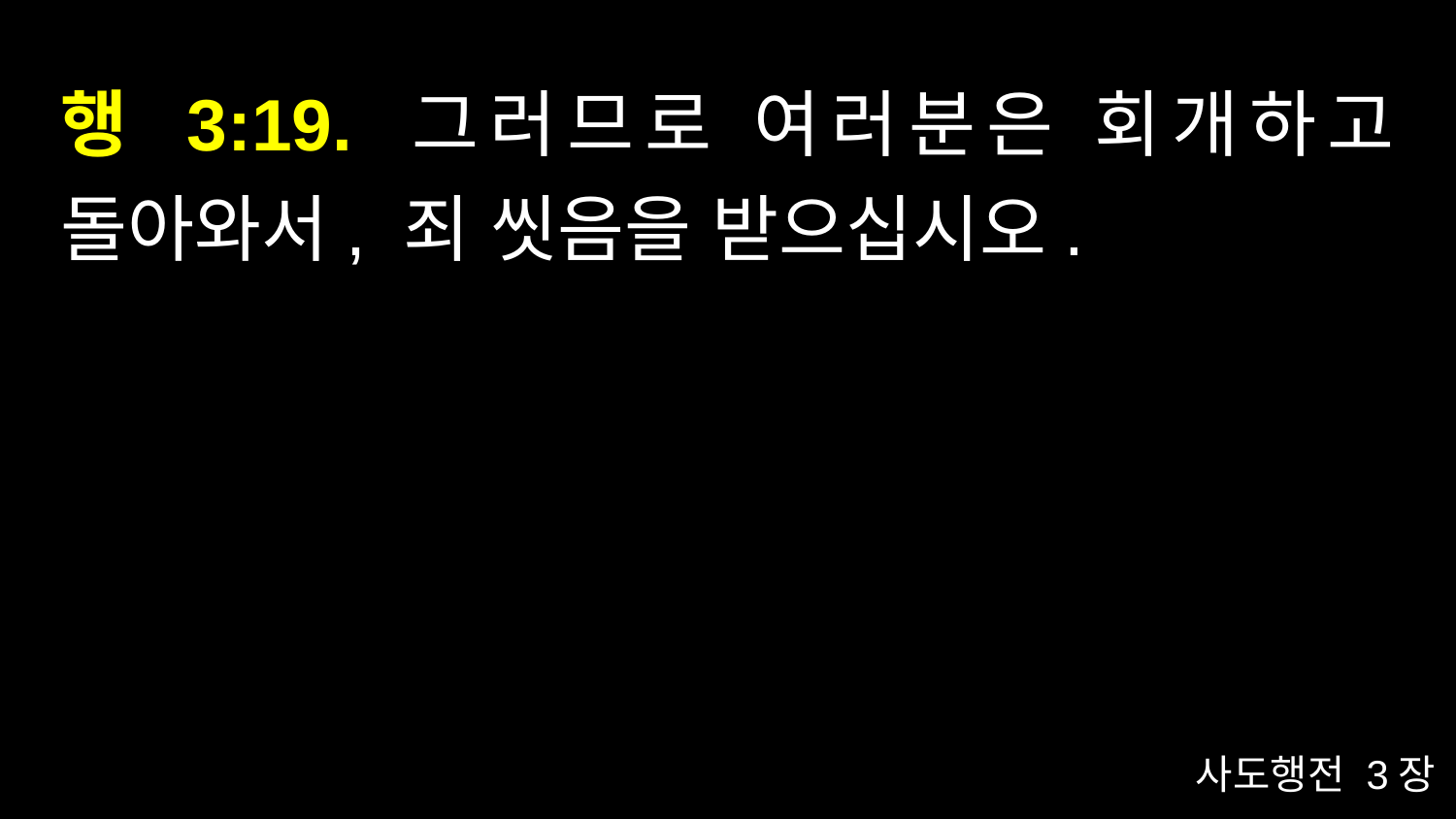

# 행 3:19. 그러므로 여러분은 회개하고 돌아와서, 죄 씻음을 받으십시오.
사도행전 3장